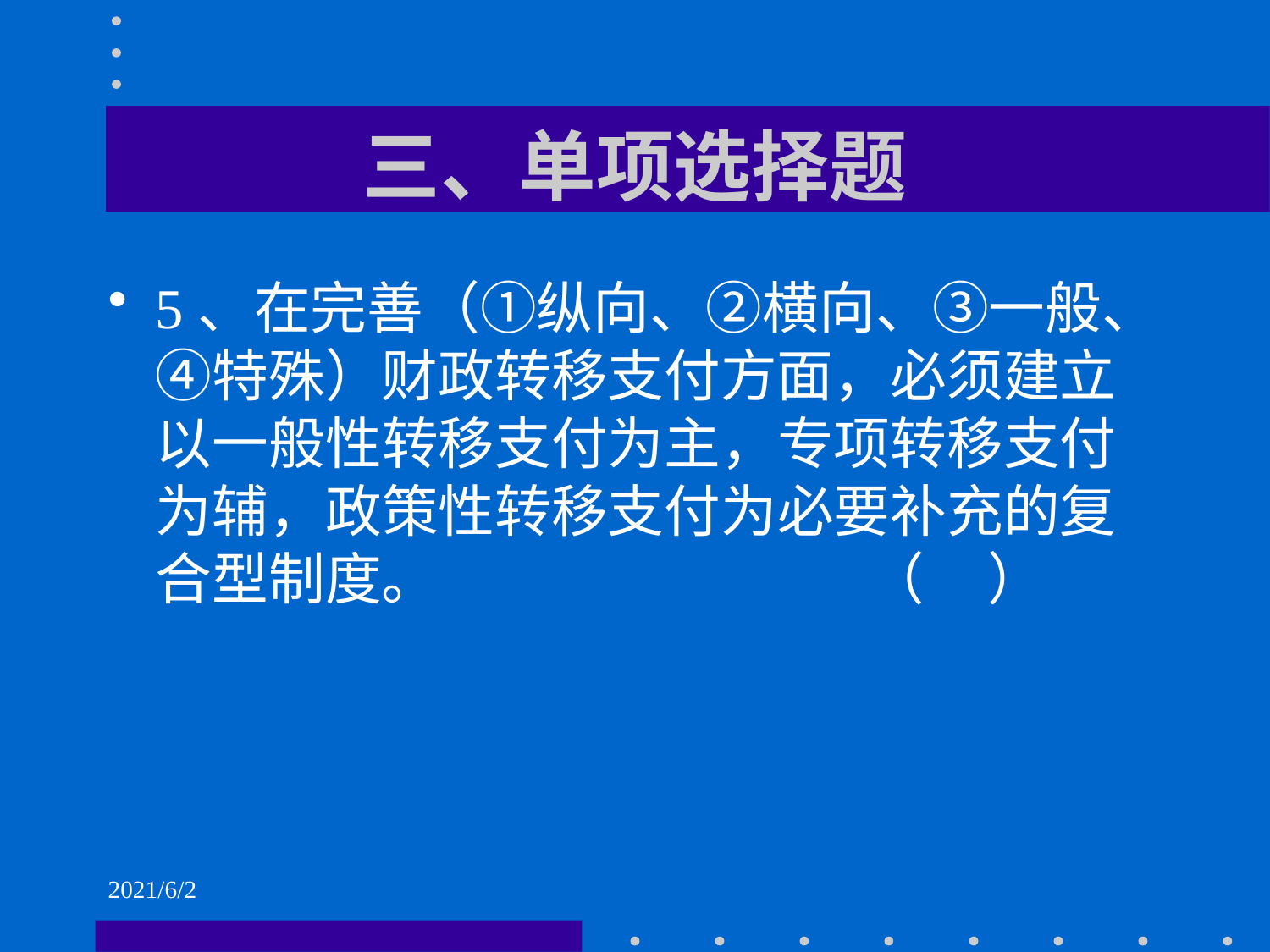

# 三、单项选择题
5、在完善（①纵向、②横向、③一般、④特殊）财政转移支付方面，必须建立以一般性转移支付为主，专项转移支付为辅，政策性转移支付为必要补充的复合型制度。                                  （     ）
2021/6/2